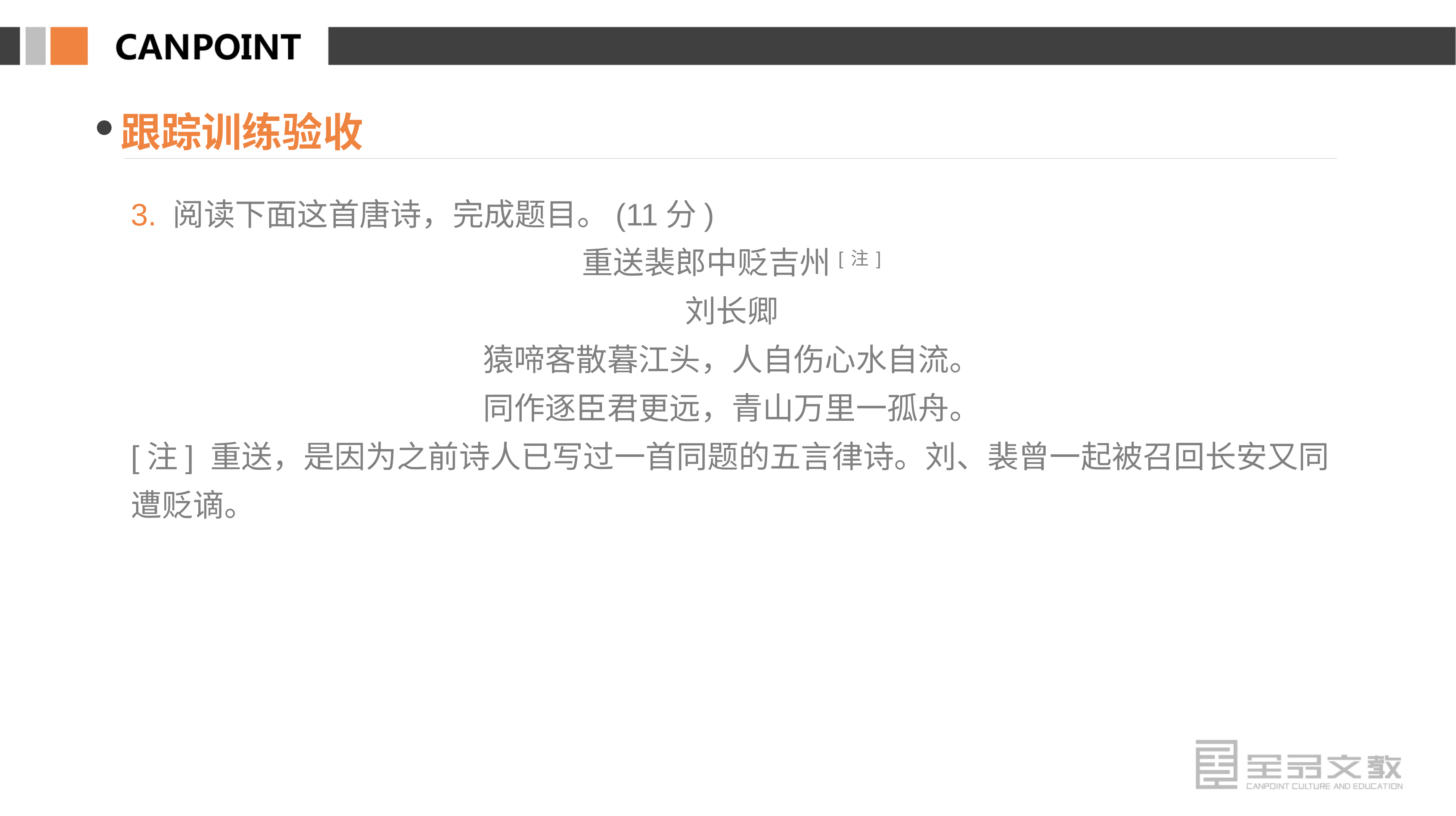

跟踪训练验收

3. 阅读下面这首唐诗，完成题目。(11分)
重送裴郎中贬吉州[注]
刘长卿
猿啼客散暮江头，人自伤心水自流。
同作逐臣君更远，青山万里一孤舟。
[注] 重送，是因为之前诗人已写过一首同题的五言律诗。刘、裴曾一起被召回长安又同遭贬谪。